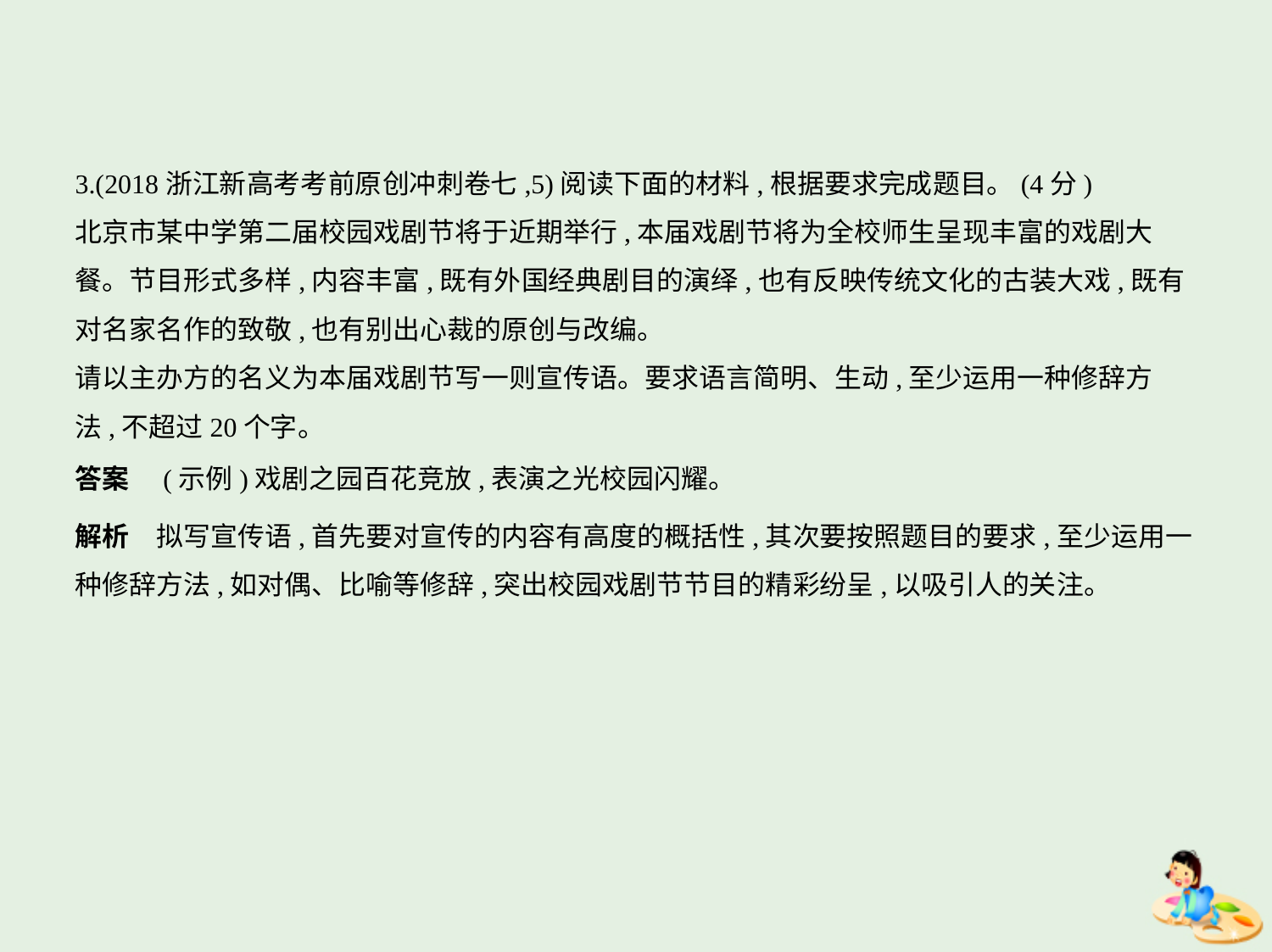

3.(2018浙江新高考考前原创冲刺卷七,5)阅读下面的材料,根据要求完成题目。(4分)
北京市某中学第二届校园戏剧节将于近期举行,本届戏剧节将为全校师生呈现丰富的戏剧大
餐。节目形式多样,内容丰富,既有外国经典剧目的演绎,也有反映传统文化的古装大戏,既有
对名家名作的致敬,也有别出心裁的原创与改编。
请以主办方的名义为本届戏剧节写一则宣传语。要求语言简明、生动,至少运用一种修辞方
法,不超过20个字。
答案　(示例)戏剧之园百花竞放,表演之光校园闪耀。
解析　拟写宣传语,首先要对宣传的内容有高度的概括性,其次要按照题目的要求,至少运用一
种修辞方法,如对偶、比喻等修辞,突出校园戏剧节节目的精彩纷呈,以吸引人的关注。